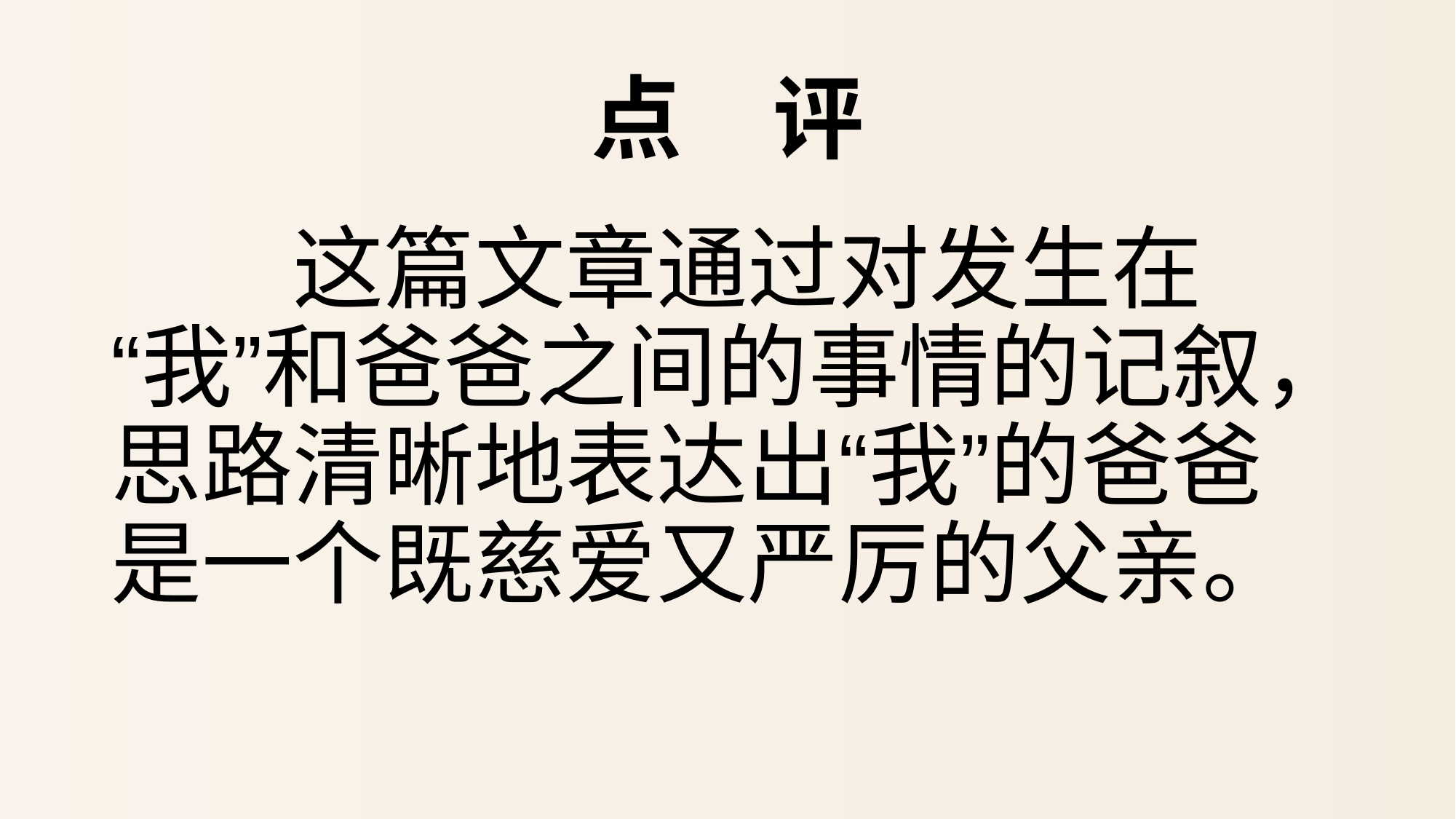

# 点　评
　　这篇文章通过对发生在“我”和爸爸之间的事情的记叙，思路清晰地表达出“我”的爸爸是一个既慈爱又严厉的父亲。